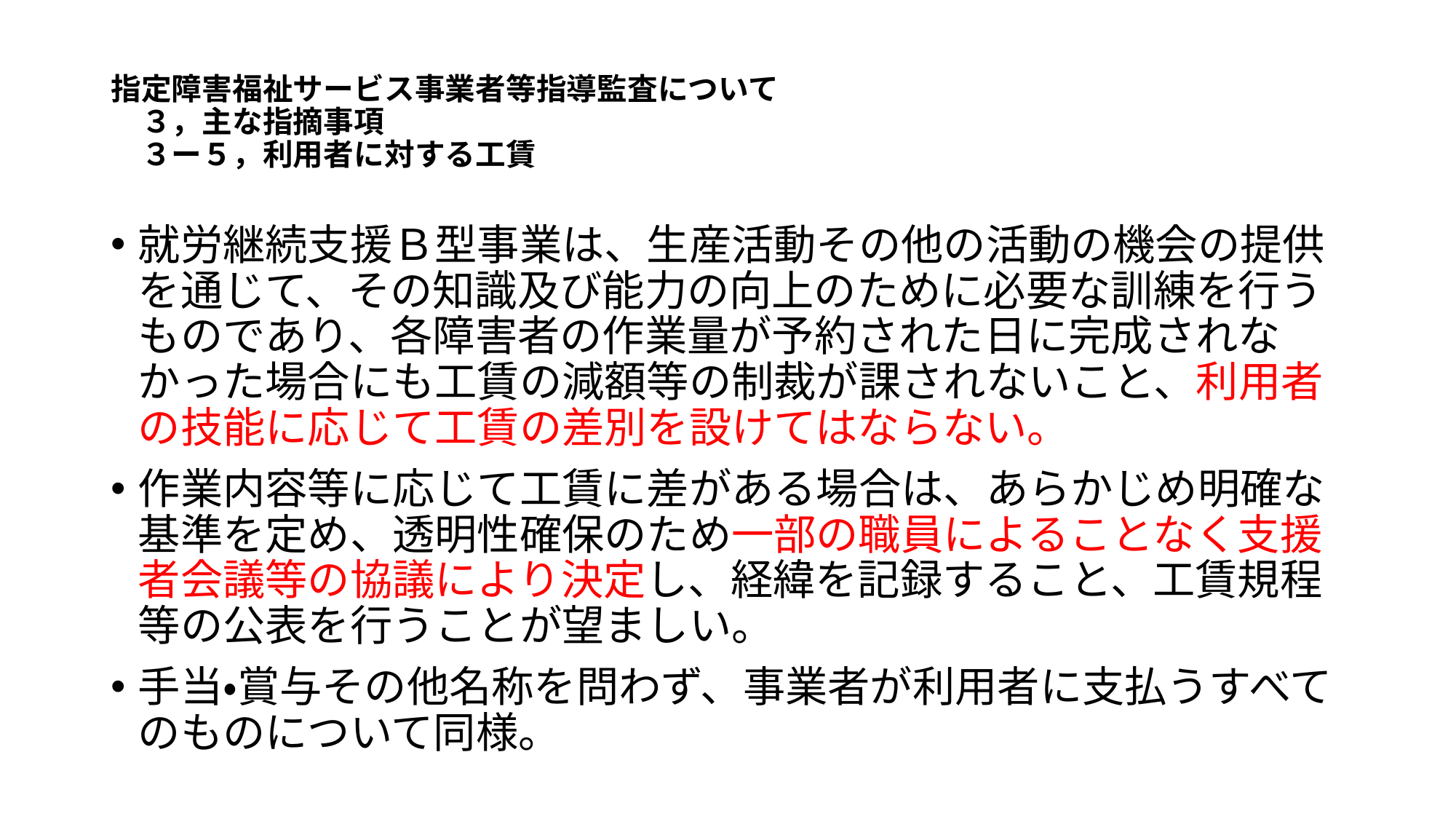

# 指定障害福祉サービス事業者等指導監査について 　３，主な指摘事項 　３ー５，利用者に対する工賃
就労継続支援Ｂ型事業は、生産活動その他の活動の機会の提供を通じて、その知識及び能力の向上のために必要な訓練を行うものであり、各障害者の作業量が予約された日に完成されなかった場合にも工賃の減額等の制裁が課されないこと、利用者の技能に応じて工賃の差別を設けてはならない。
作業内容等に応じて工賃に差がある場合は、あらかじめ明確な基準を定め、透明性確保のため一部の職員によることなく支援者会議等の協議により決定し、経緯を記録すること、工賃規程等の公表を行うことが望ましい。
手当・賞与その他名称を問わず、事業者が利用者に支払うすべてのものについて同様。